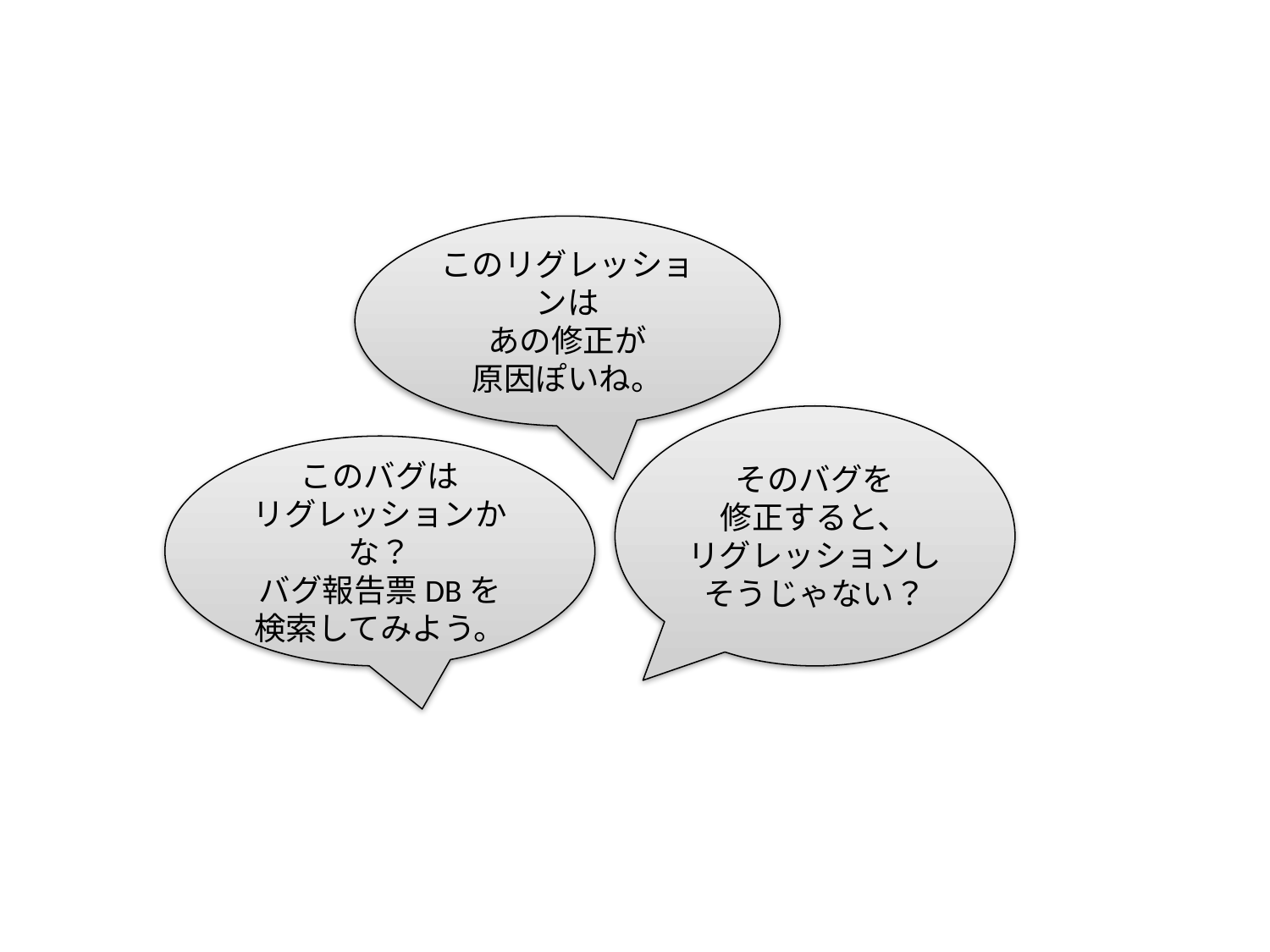

このリグレッションは
あの修正が
原因ぽいね。
そのバグを
修正すると、
リグレッションしそうじゃない？
このバグは
リグレッションかな？
バグ報告票DBを
検索してみよう。